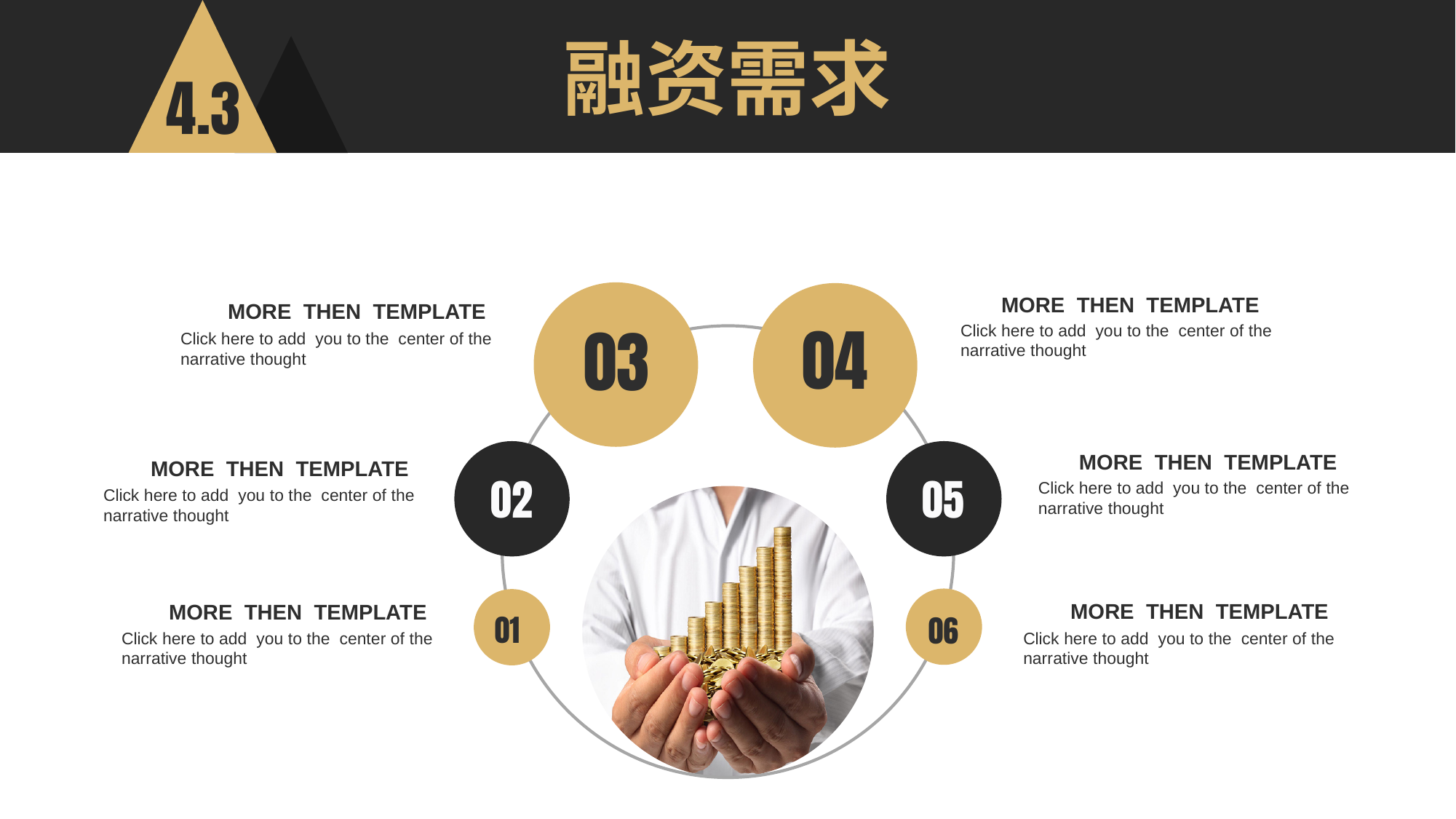

融资需求

4.3
    MORE  THEN  TEMPLATE
Click here to add  you to the  center of the
narrative thought
    MORE  THEN  TEMPLATE
Click here to add  you to the  center of the
narrative thought

  04
  03

    MORE  THEN  TEMPLATE
Click here to add  you to the  center of the
narrative thought
    MORE  THEN  TEMPLATE
Click here to add  you to the  center of the
narrative thought

  02
  05

    MORE  THEN  TEMPLATE
Click here to add  you to the  center of the
narrative thought
    MORE  THEN  TEMPLATE
Click here to add  you to the  center of the
narrative thought

  01
  06